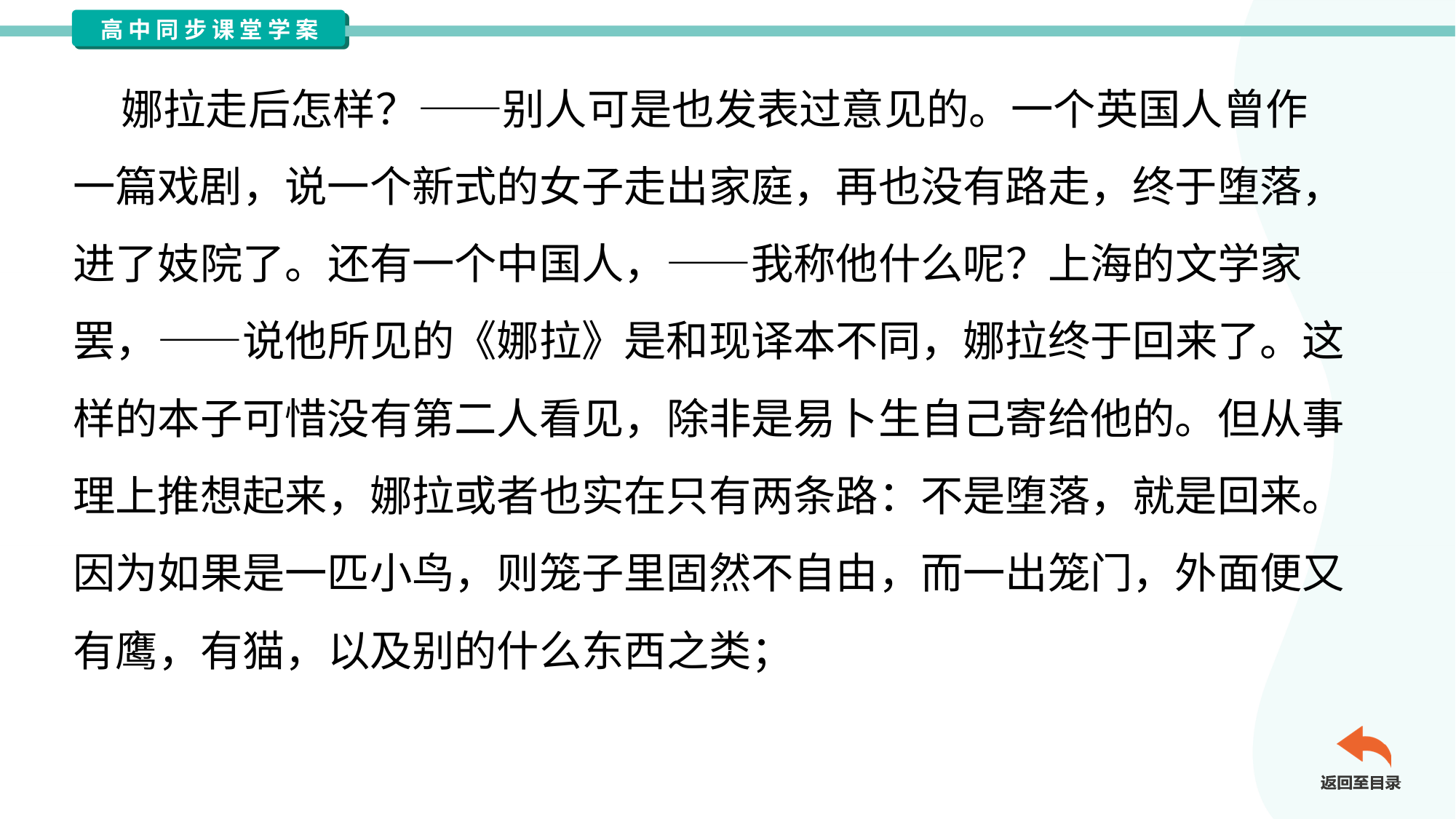

娜拉走后怎样？——别人可是也发表过意见的。一个英国人曾作
一篇戏剧，说一个新式的女子走出家庭，再也没有路走，终于堕落，
进了妓院了。还有一个中国人，——我称他什么呢？上海的文学家
罢，——说他所见的《娜拉》是和现译本不同，娜拉终于回来了。这
样的本子可惜没有第二人看见，除非是易卜生自己寄给他的。但从事
理上推想起来，娜拉或者也实在只有两条路：不是堕落，就是回来。
因为如果是一匹小鸟，则笼子里固然不自由，而一出笼门，外面便又
有鹰，有猫，以及别的什么东西之类；